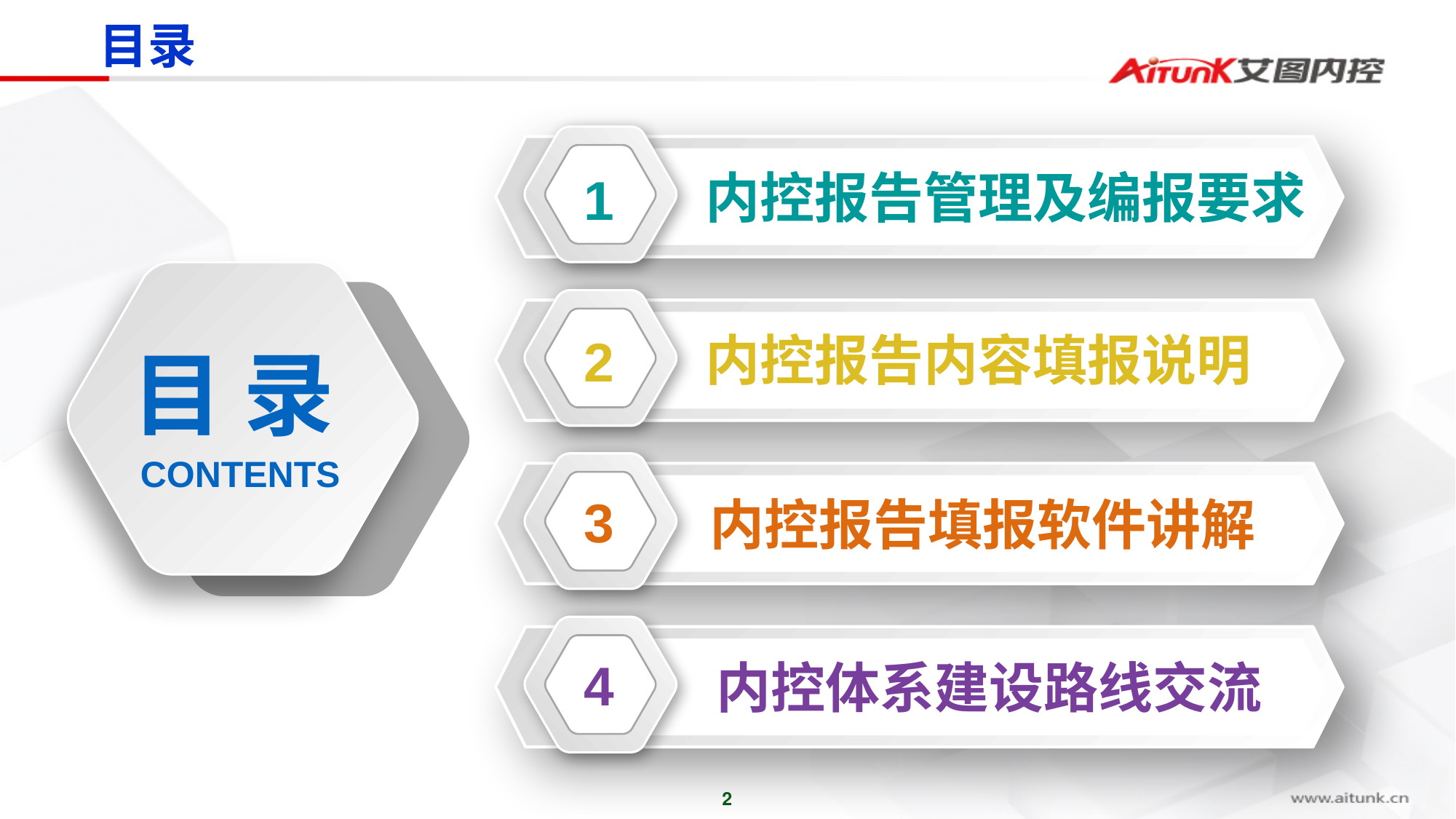

目录

内控报告管理及编报要求
1

内控报告内容填报说明
2
目 录
CONTENTS

3
内控报告填报软件讲解

4
内控体系建设路线交流
2